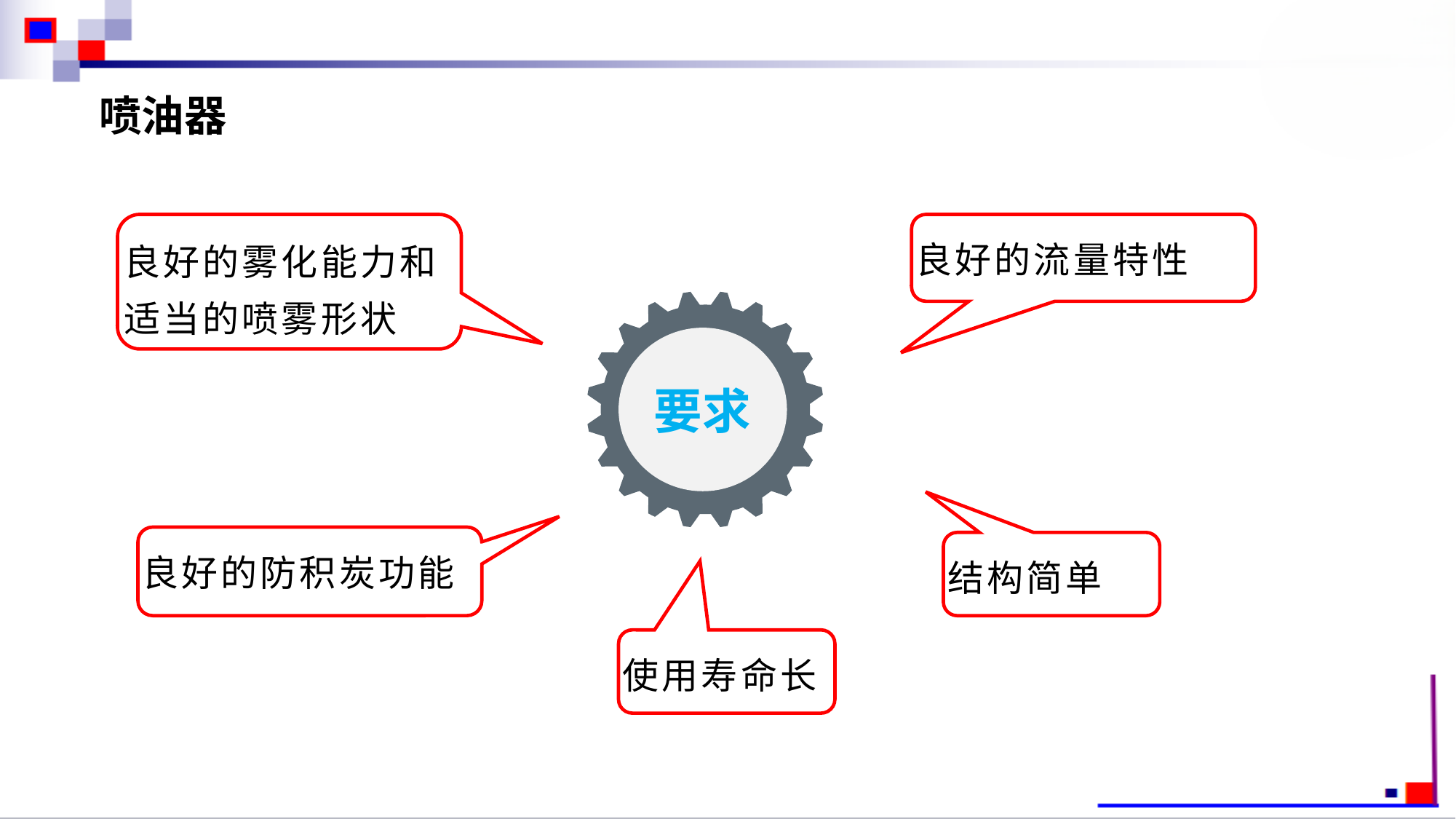

喷油器
良好的雾化能力和适当的喷雾形状
良好的流量特性

要求
良好的防积炭功能
结构简单
使用寿命长